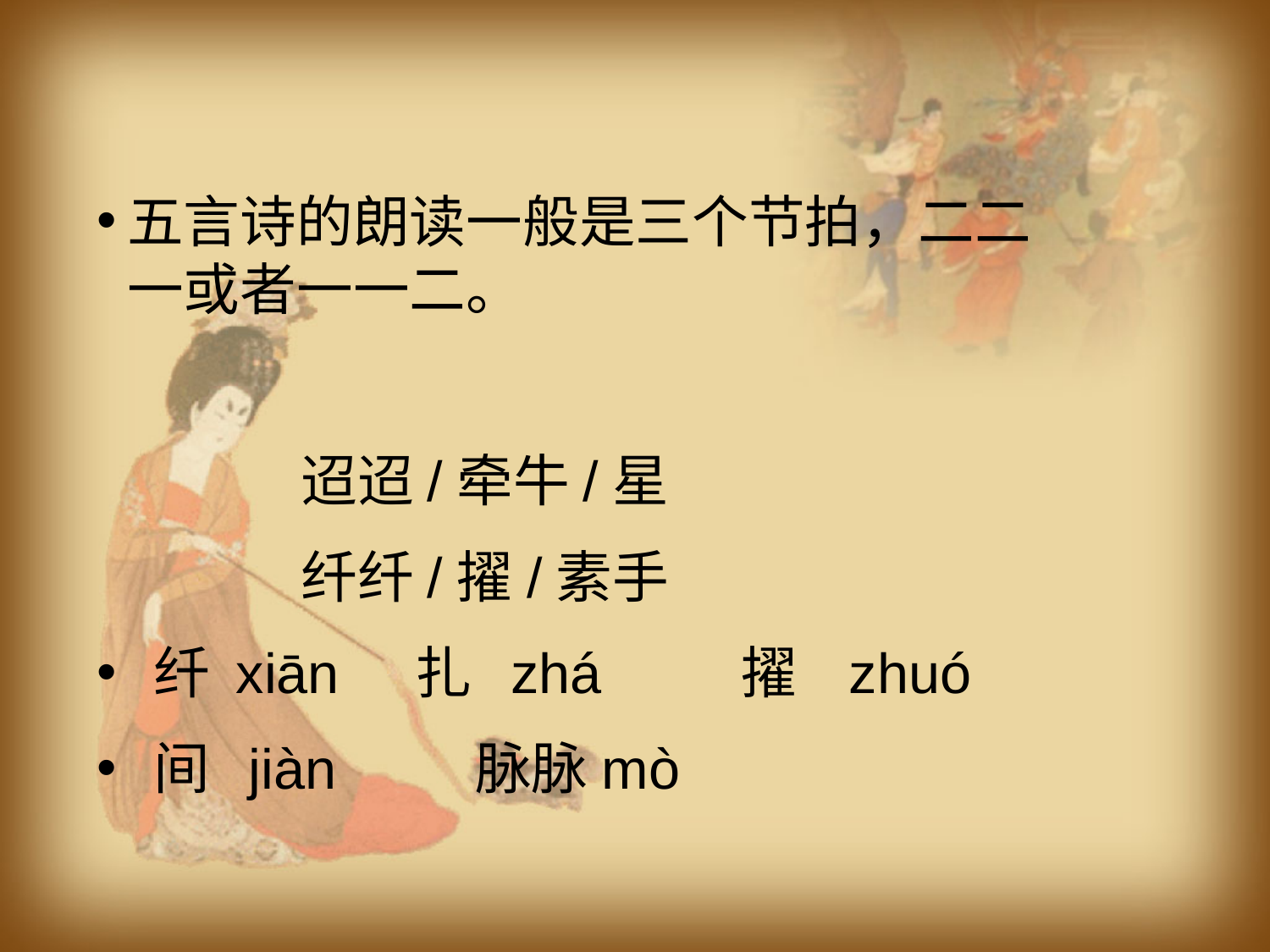

五言诗的朗读一般是三个节拍，二二一或者一一二。

               迢迢/牵牛/星
               纤纤/擢/素手
 纤 xiān    扎  zhá        擢   zhuó
 间  jiàn        脉脉mò